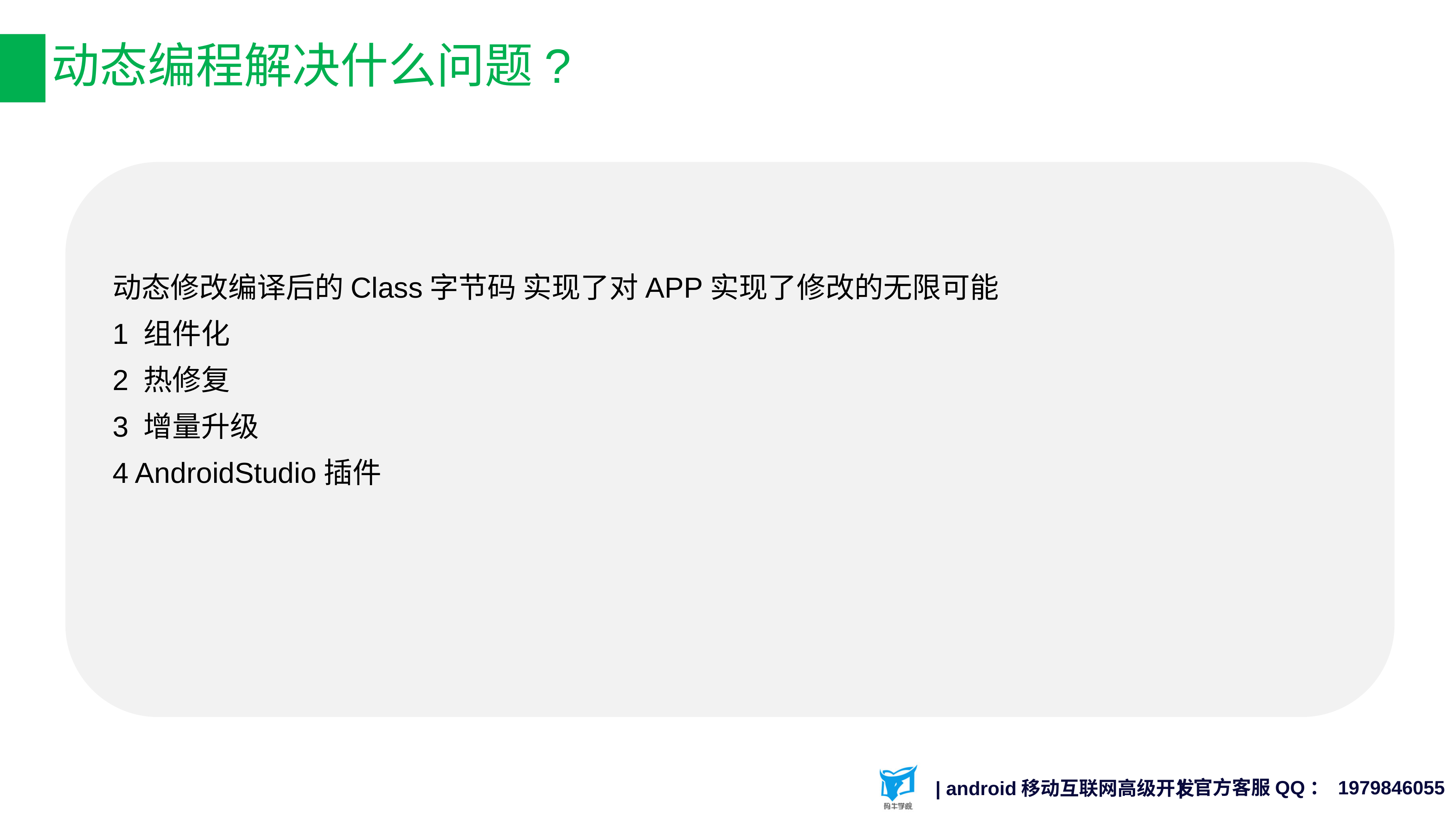

课程小结
# 动态编程解决什么问题?

动态修改编译后的Class字节码 实现了对APP实现了修改的无限可能
1 组件化
2 热修复
3 增量升级
4 AndroidStudio插件